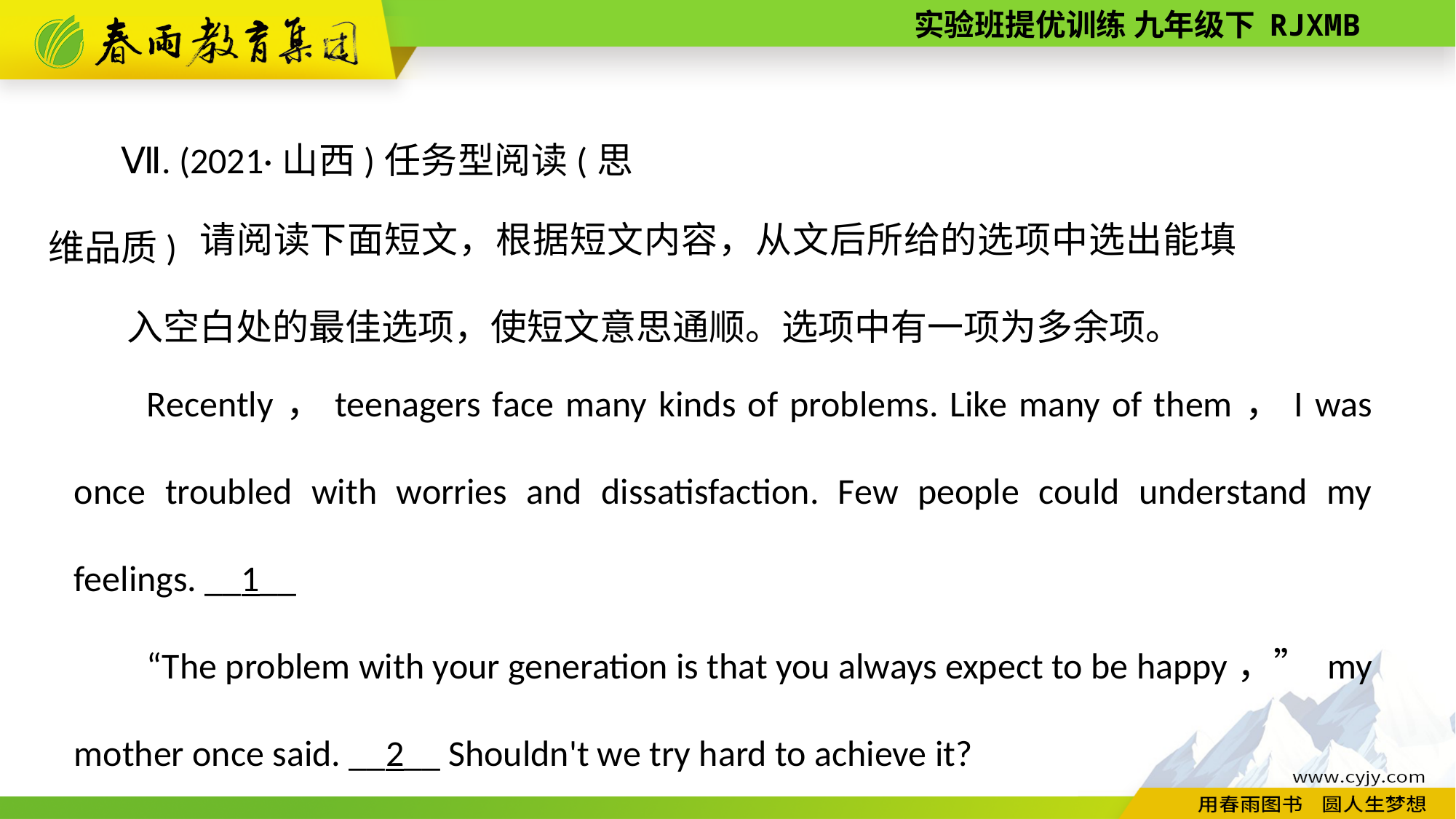

Ⅶ. (2021·山西)任务型阅读(思维品质)
请阅读下面短文，根据短文内容，从文后所给的选项中选出能填入空白处的最佳选项，使短文意思通顺。选项中有一项为多余项。
Recently，teenagers face many kinds of problems. Like many of them，I was once troubled with worries and dissatisfaction. Few people could understand my feelings. __1__
“The problem with your generation is that you always expect to be happy，” my mother once said. __2__ Shouldn't we try hard to achieve it?